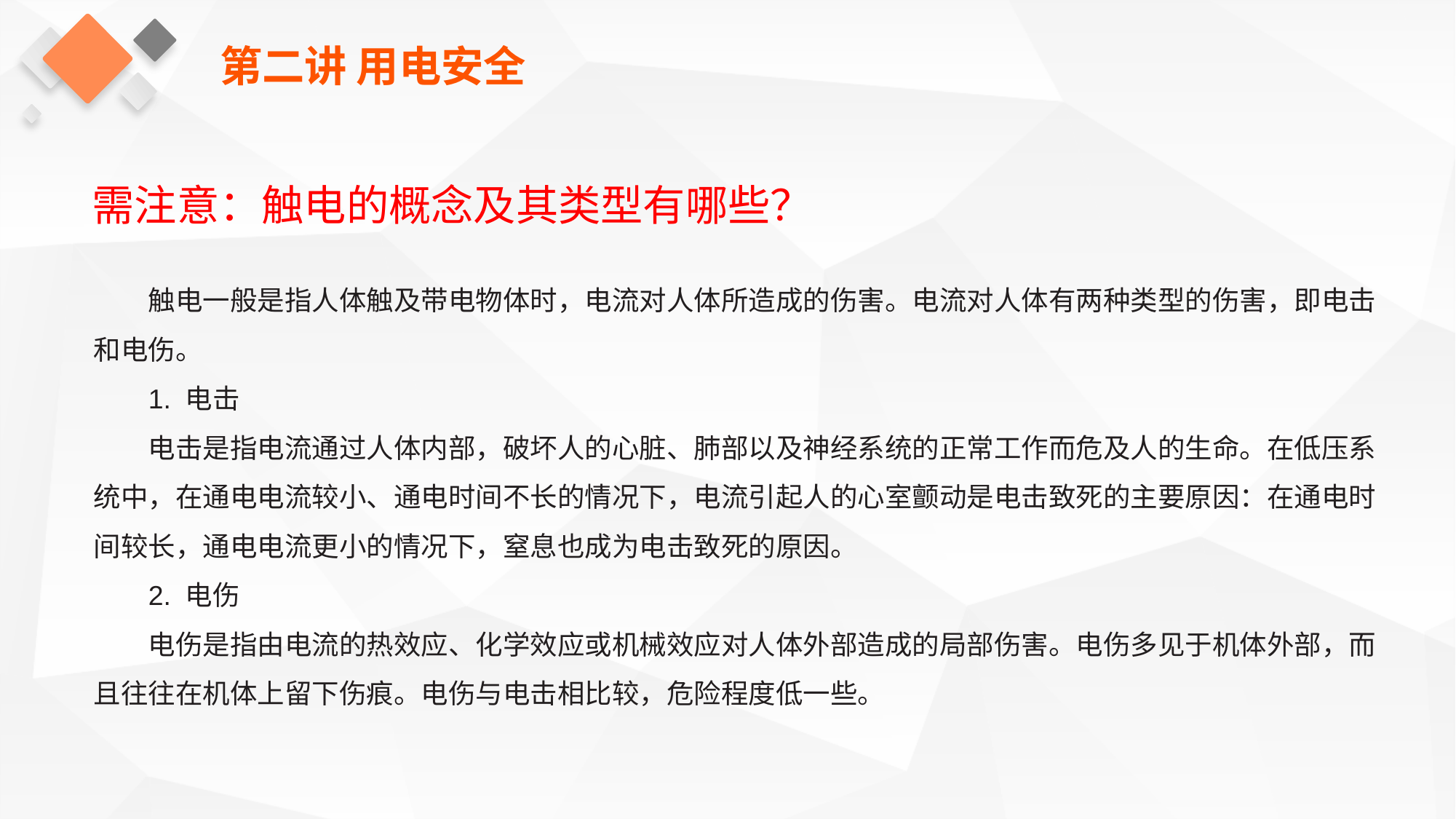

第二讲 用电安全
需注意：触电的概念及其类型有哪些？
触电一般是指人体触及带电物体时，电流对人体所造成的伤害。电流对人体有两种类型的伤害，即电击和电伤。
1. 电击
电击是指电流通过人体内部，破坏人的心脏、肺部以及神经系统的正常工作而危及人的生命。在低压系统中，在通电电流较小、通电时间不长的情况下，电流引起人的心室颤动是电击致死的主要原因：在通电时间较长，通电电流更小的情况下，窒息也成为电击致死的原因。
2. 电伤
电伤是指由电流的热效应、化学效应或机械效应对人体外部造成的局部伤害。电伤多见于机体外部，而且往往在机体上留下伤痕。电伤与电击相比较，危险程度低一些。